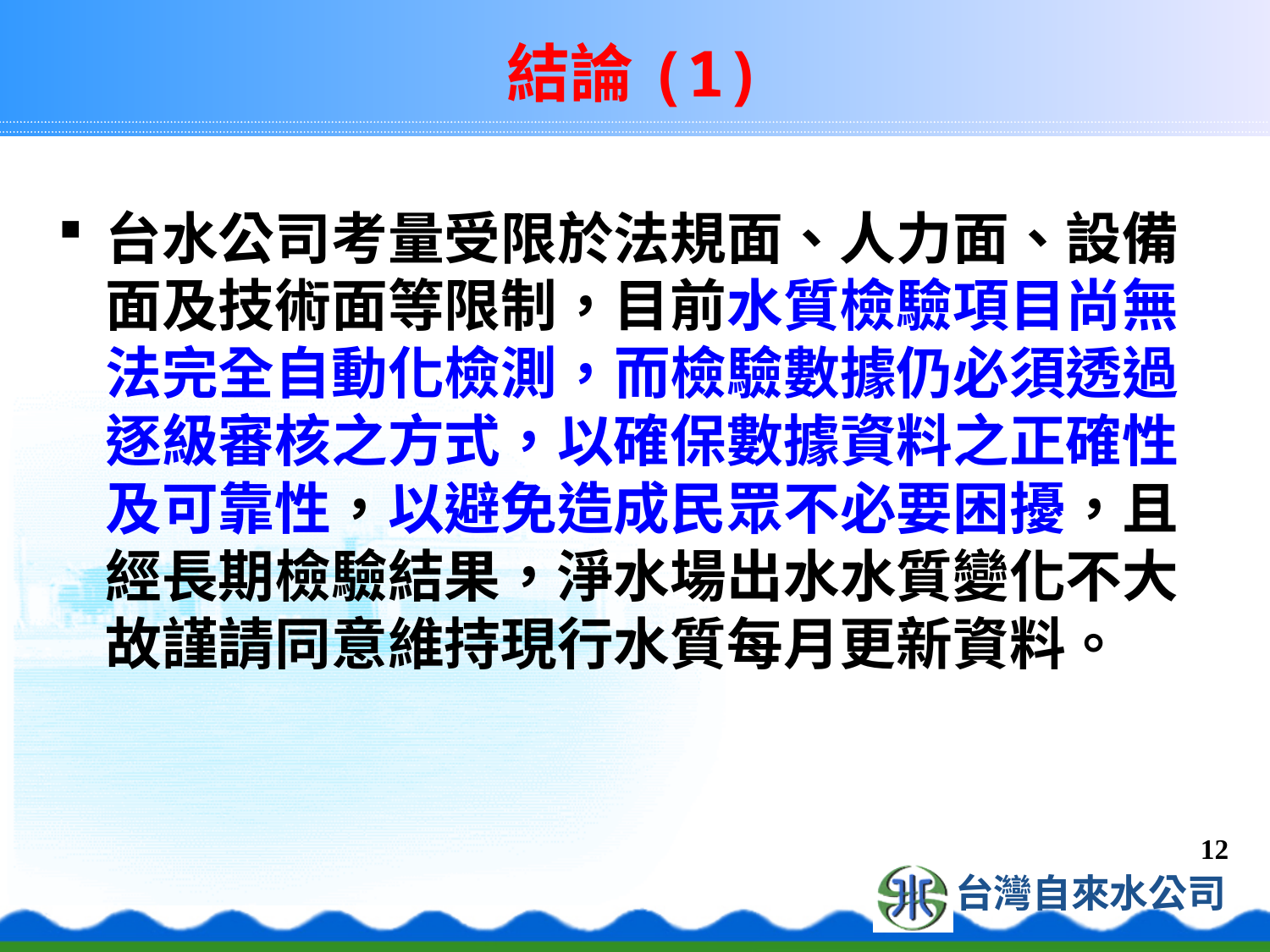

# 結論(1)
台水公司考量受限於法規面、人力面、設備面及技術面等限制，目前水質檢驗項目尚無法完全自動化檢測，而檢驗數據仍必須透過逐級審核之方式，以確保數據資料之正確性及可靠性，以避免造成民眾不必要困擾，且經長期檢驗結果，淨水場出水水質變化不大故謹請同意維持現行水質每月更新資料。
12